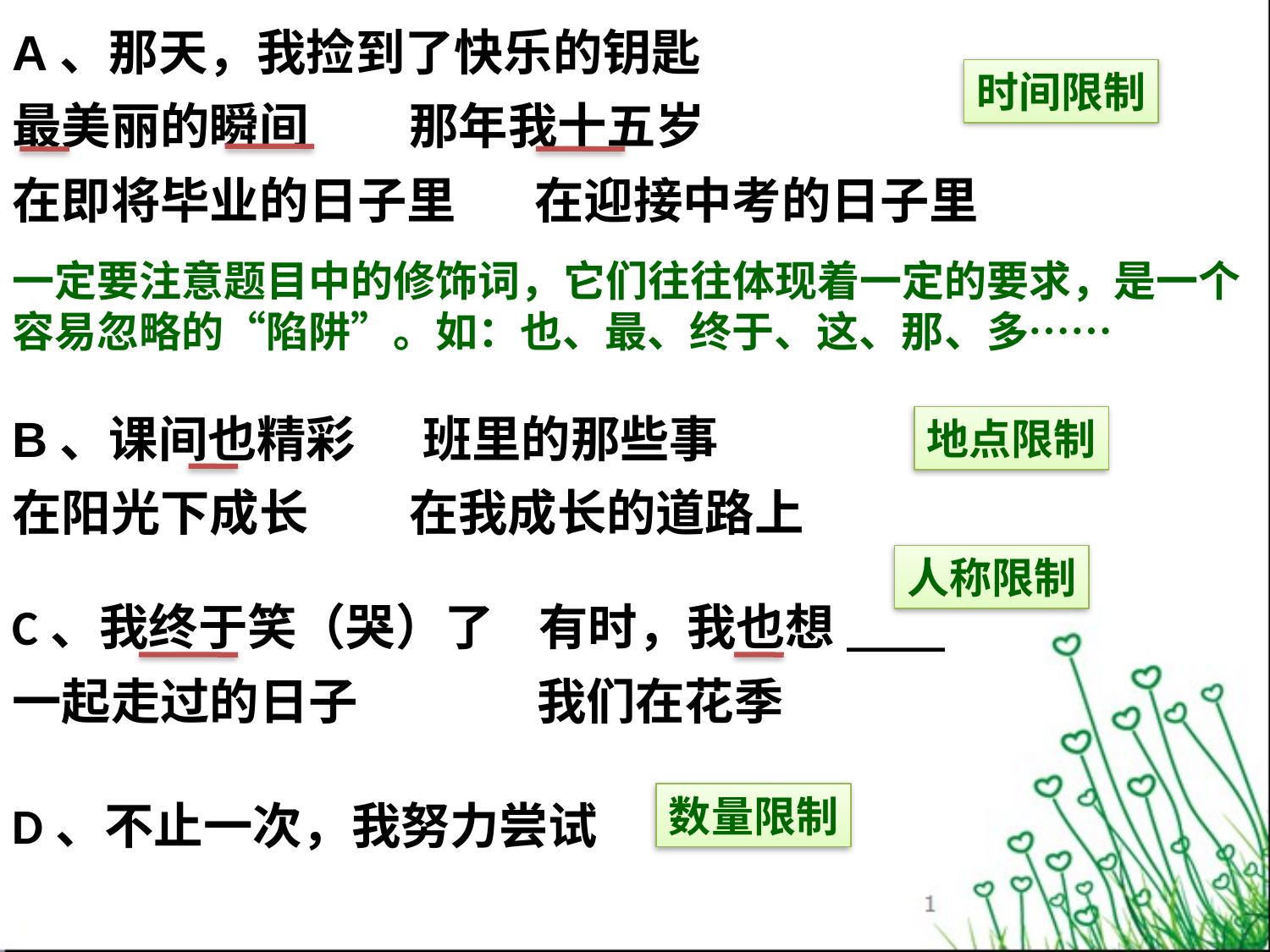

A、那天，我捡到了快乐的钥匙
最美丽的瞬间         那年我十五岁
在即将毕业的日子里       在迎接中考的日子里
时间限制
一定要注意题目中的修饰词，它们往往体现着一定的要求，是一个容易忽略的“陷阱”。如：也、最、终于、这、那、多……
B、课间也精彩      班里的那些事
在阳光下成长         在我成长的道路上
地点限制
人称限制
C、我终于笑（哭）了    有时，我也想____
一起走过的日子                我们在花季
D、不止一次，我努力尝试
数量限制